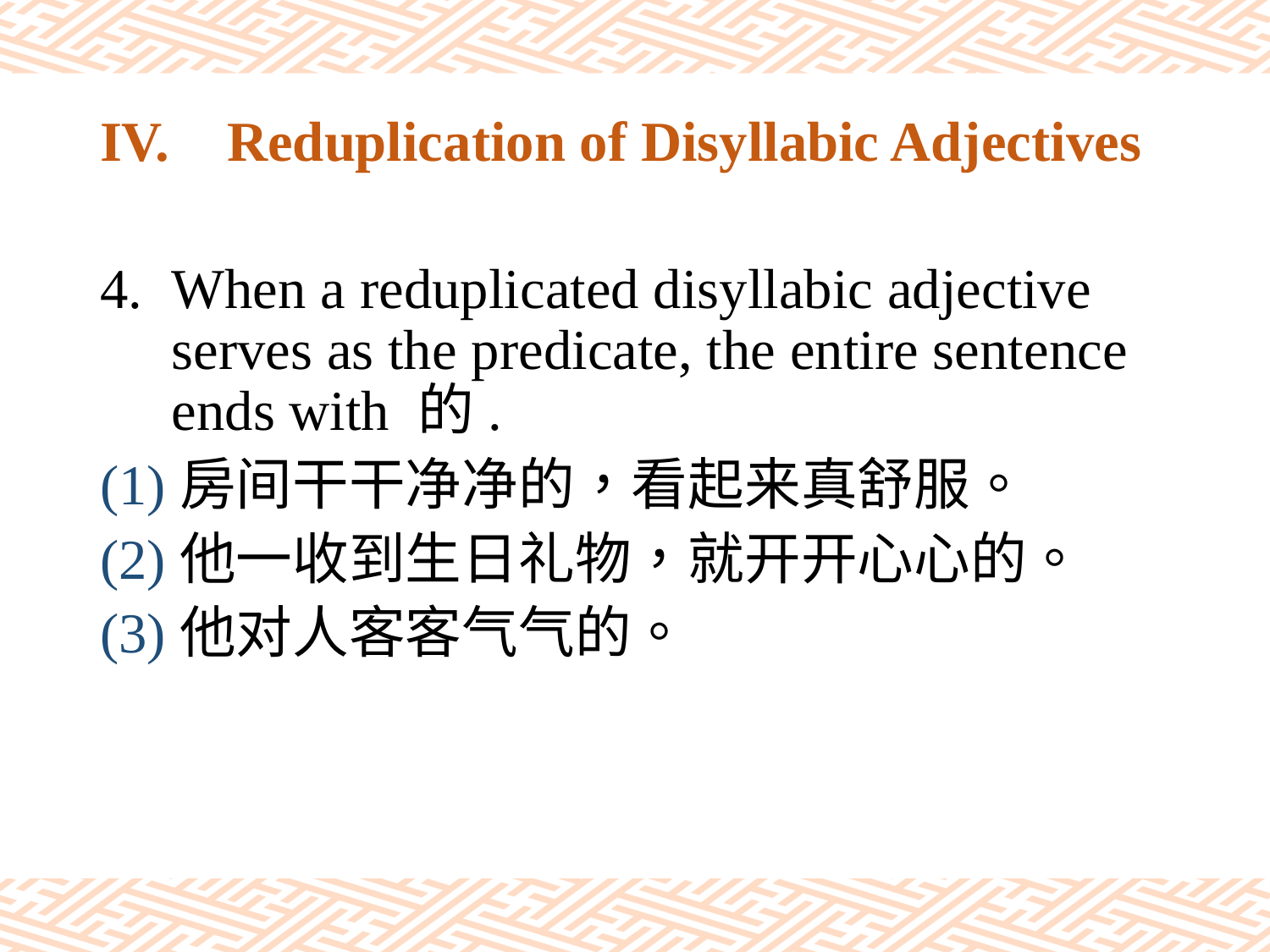

# IV.	Reduplication of Disyllabic Adjectives
When a reduplicated disyllabic adjective serves as the predicate, the entire sentence ends with 的.
(1)房间干干净净的，看起来真舒服。
(2)他一收到生日礼物，就开开心心的。
(3)他对人客客气气的。